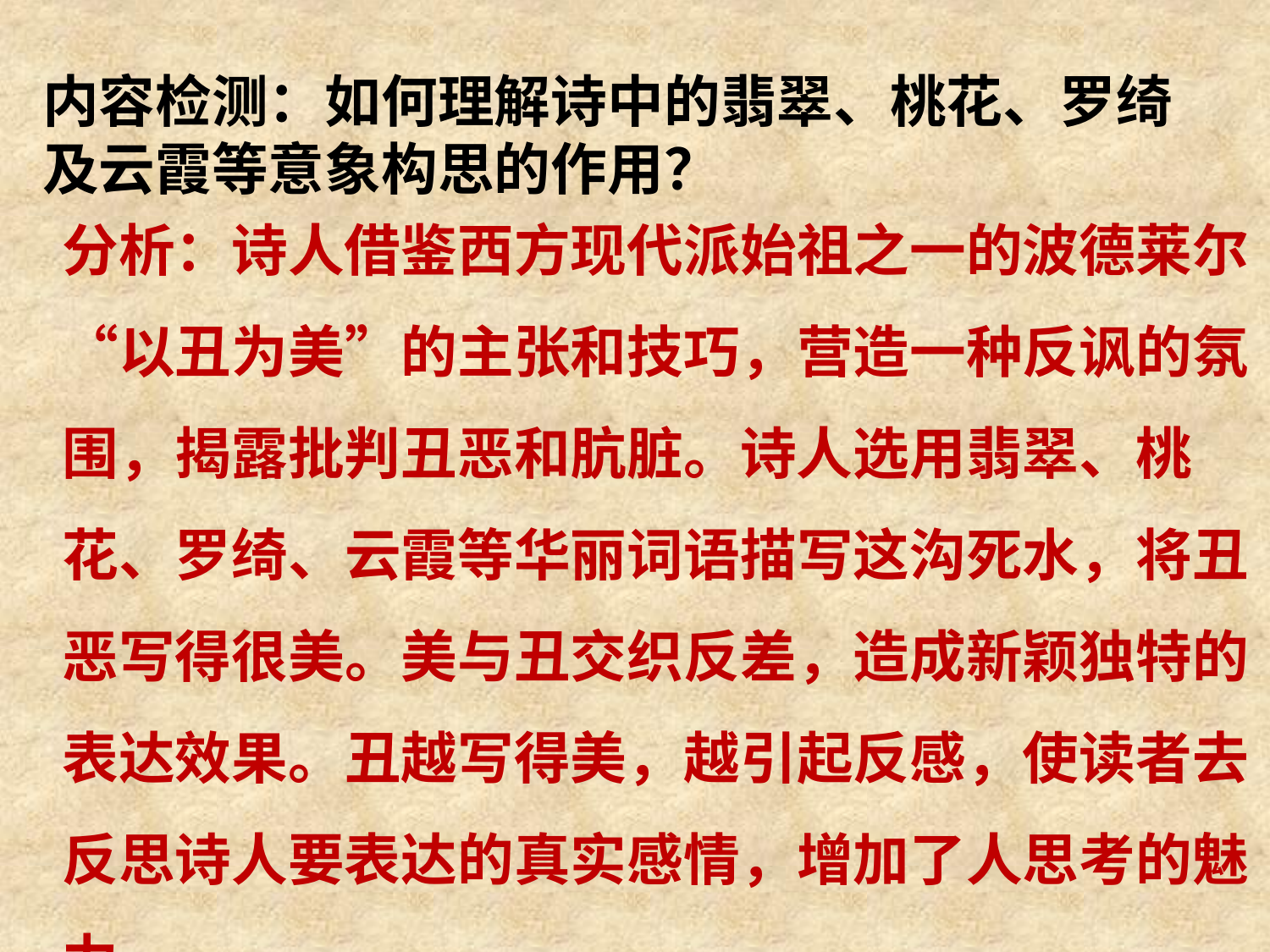

内容检测：如何理解诗中的翡翠、桃花、罗绮及云霞等意象构思的作用？
分析：诗人借鉴西方现代派始祖之一的波德莱尔“以丑为美”的主张和技巧，营造一种反讽的氛围，揭露批判丑恶和肮脏。诗人选用翡翠、桃花、罗绮、云霞等华丽词语描写这沟死水，将丑恶写得很美。美与丑交织反差，造成新颖独特的表达效果。丑越写得美，越引起反感，使读者去反思诗人要表达的真实感情，增加了人思考的魅力